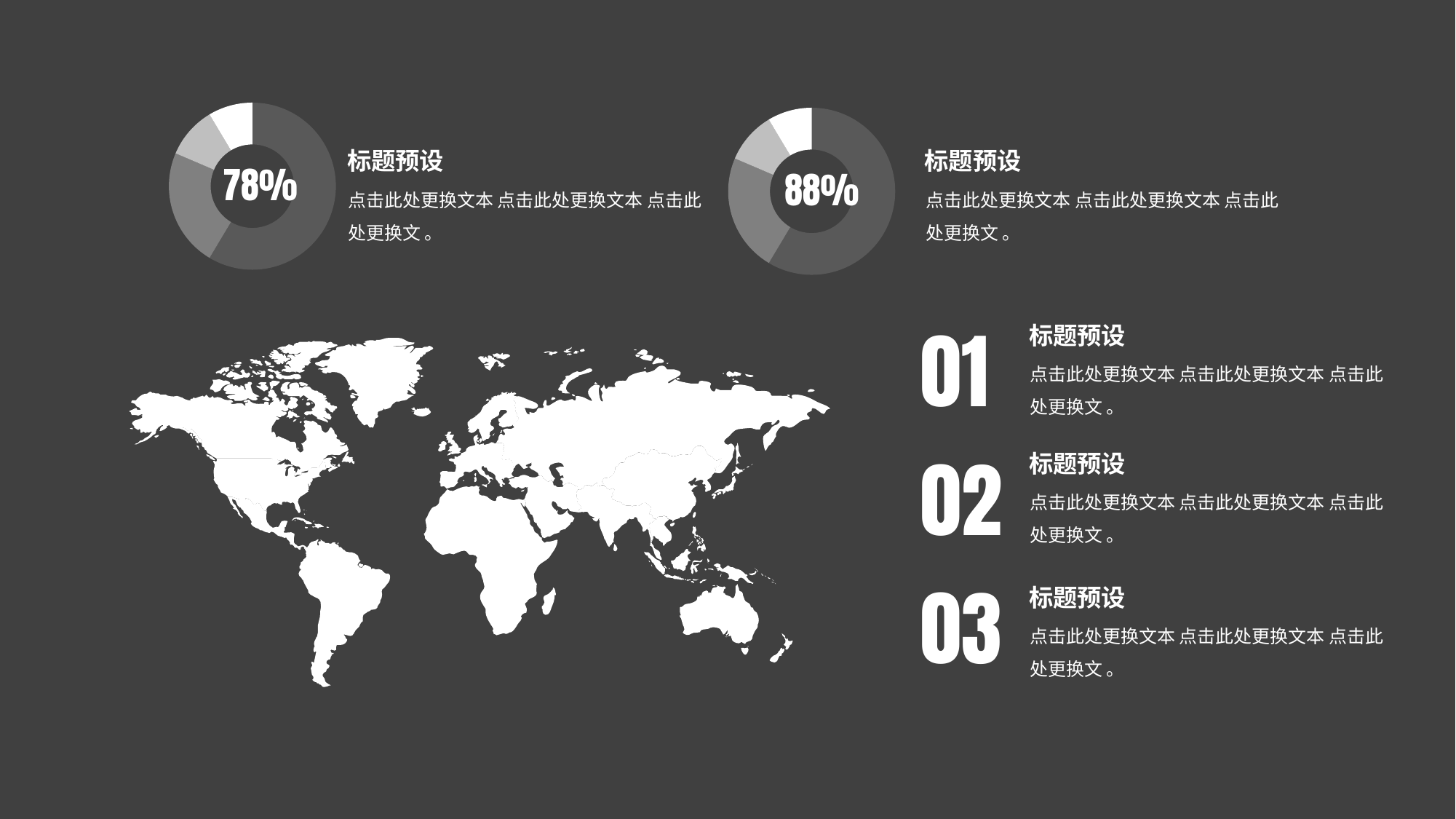

### Chart

| Category | 销售额 |
|---|---|
| 第一季度 | 8.2 |
| 第二季度 | 3.2 |
| 第三季度 | 1.4 |
| 第四季度 | 1.2 |
78%

### Chart

| Category | 销售额 |
|---|---|
| 第一季度 | 8.2 |
| 第二季度 | 3.2 |
| 第三季度 | 1.4 |
| 第四季度 | 1.2 |
88%
标题预设
标题预设
点击此处更换文本 点击此处更换文本 点击此处更换文 。
点击此处更换文本 点击此处更换文本 点击此处更换文 。
标题预设
01

点击此处更换文本 点击此处更换文本 点击此处更换文 。
标题预设
02
点击此处更换文本 点击此处更换文本 点击此处更换文 。
03
标题预设
点击此处更换文本 点击此处更换文本 点击此处更换文 。